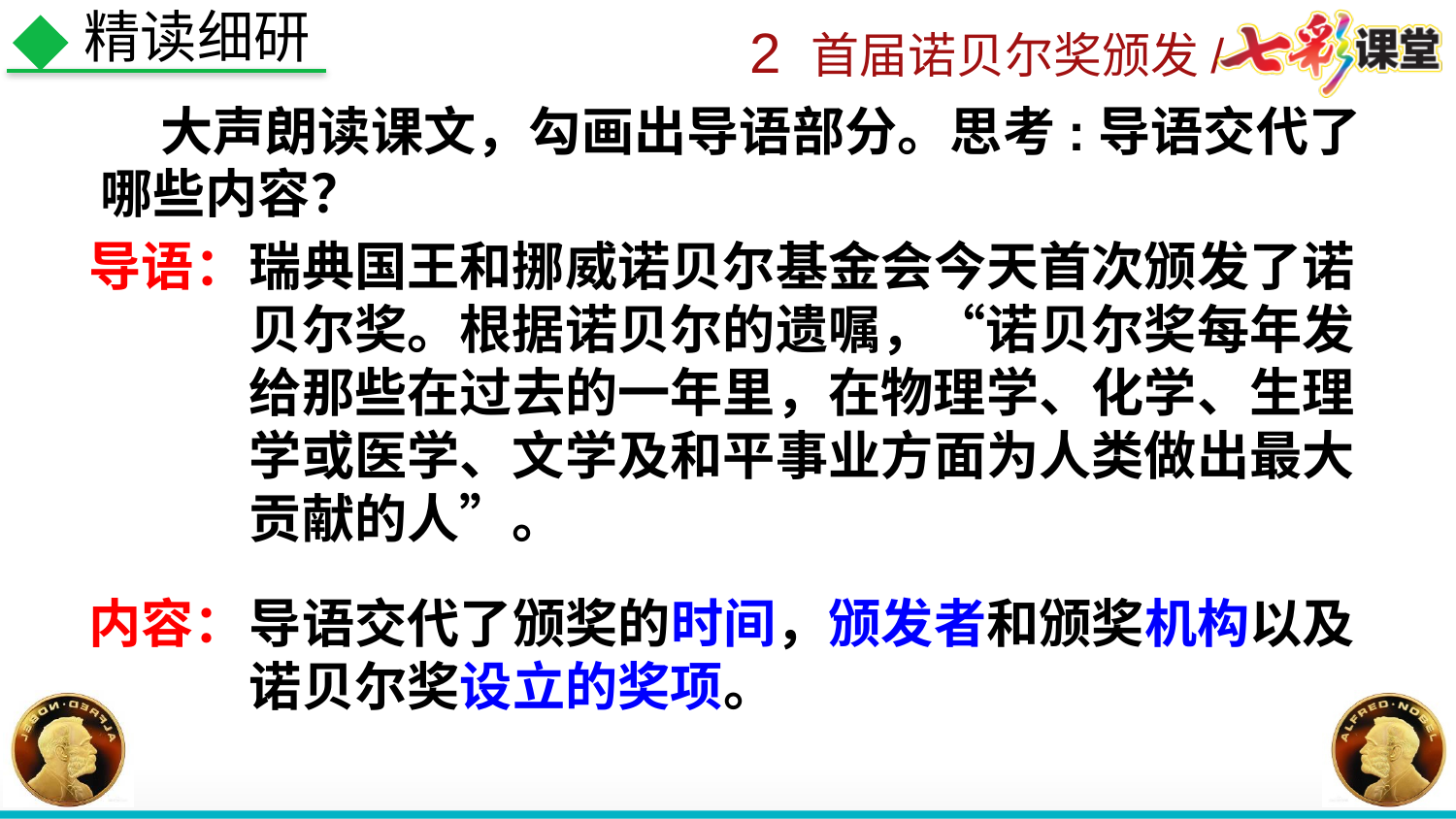

精读细研

    大声朗读课文，勾画出导语部分。思考:导语交代了哪些内容？
导语：
瑞典国王和挪威诺贝尔基金会今天首次颁发了诺贝尔奖。根据诺贝尔的遗嘱，“诺贝尔奖每年发给那些在过去的一年里，在物理学、化学、生理学或医学、文学及和平事业方面为人类做出最大贡献的人”。
内容：
导语交代了颁奖的时间，颁发者和颁奖机构以及诺贝尔奖设立的奖项。